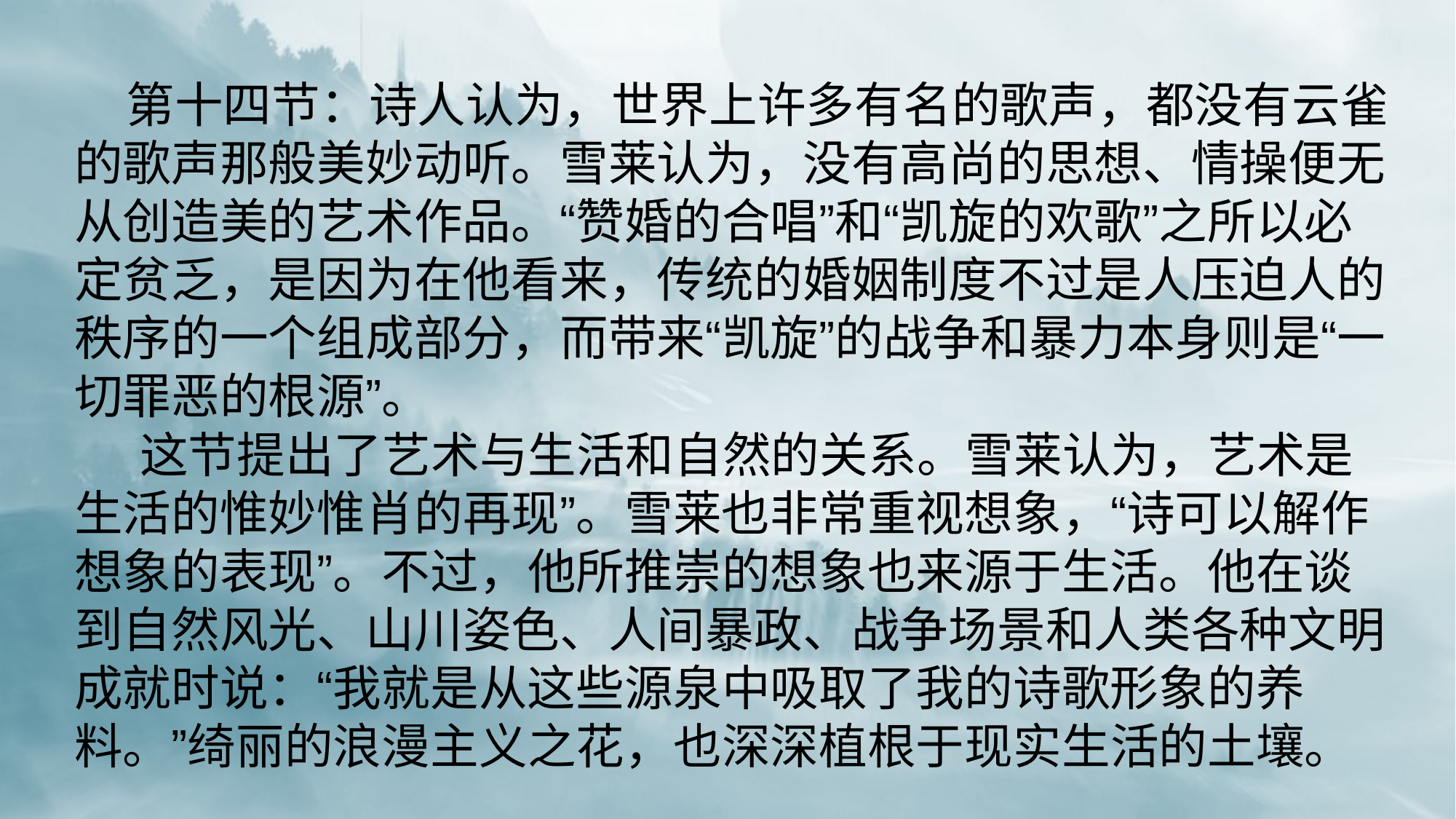

第十四节：诗人认为，世界上许多有名的歌声，都没有云雀的歌声那般美妙动听。雪莱认为，没有高尚的思想、情操便无从创造美的艺术作品。“赞婚的合唱”和“凯旋的欢歌”之所以必定贫乏，是因为在他看来，传统的婚姻制度不过是人压迫人的秩序的一个组成部分，而带来“凯旋”的战争和暴力本身则是“一切罪恶的根源”。
    这节提出了艺术与生活和自然的关系。雪莱认为，艺术是生活的惟妙惟肖的再现”。雪莱也非常重视想象，“诗可以解作想象的表现”。不过，他所推崇的想象也来源于生活。他在谈到自然风光、山川姿色、人间暴政、战争场景和人类各种文明成就时说：“我就是从这些源泉中吸取了我的诗歌形象的养料。”绮丽的浪漫主义之花，也深深植根于现实生活的土壤。